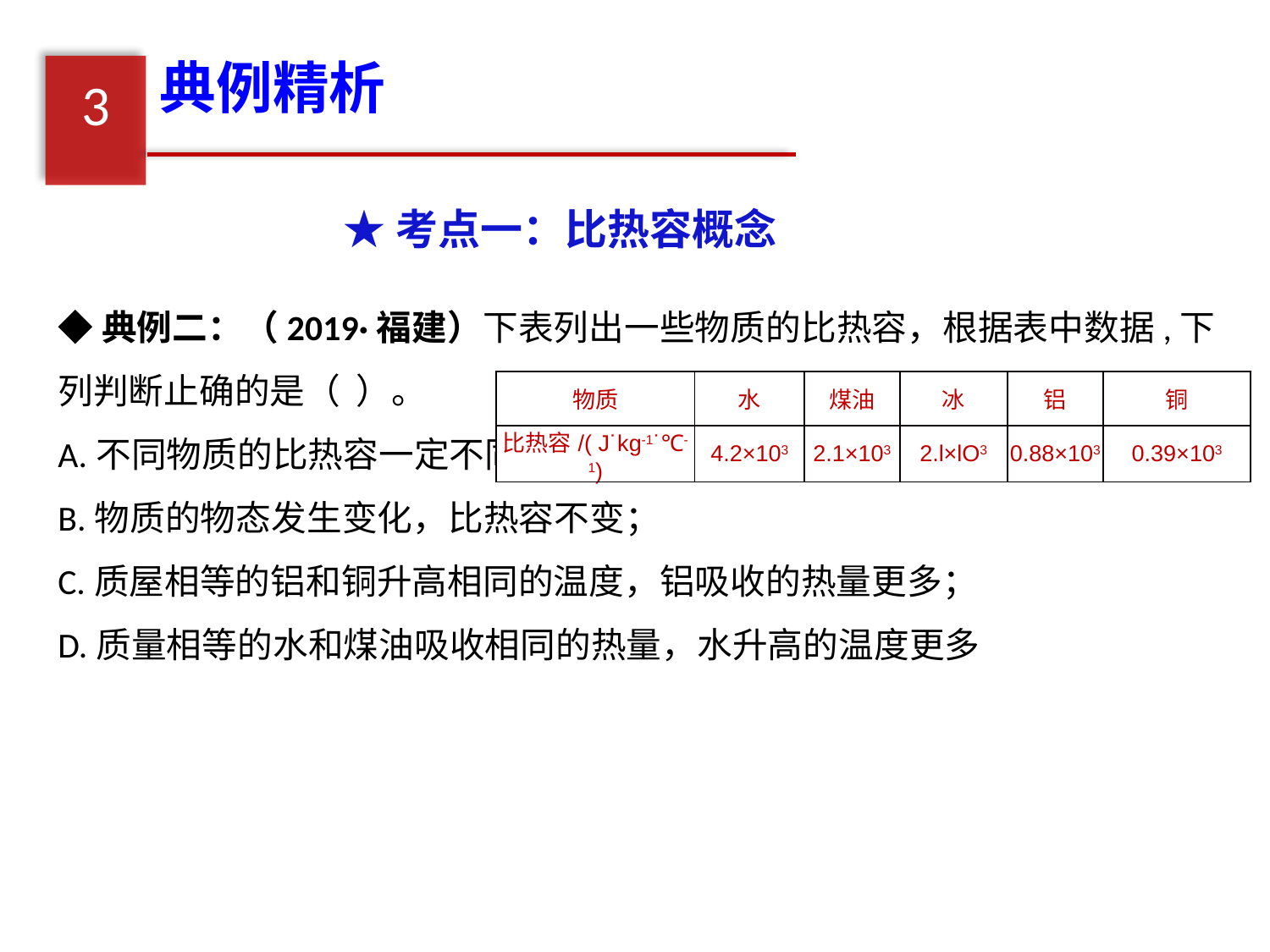

典例精析

3
★考点一：比热容概念
◆典例二：（2019·福建）下表列出一些物质的比热容，根据表中数据,下列判断止确的是（  ）。
A.不同物质的比热容一定不同；
B.物质的物态发生变化，比热容不变；
C.质屋相等的铝和铜升高相同的温度，铝吸收的热量更多；
D.质量相等的水和煤油吸收相同的热量，水升高的温度更多
| 物质 | 水 | 煤油 | 冰 | 铝 | 铜 |
| --- | --- | --- | --- | --- | --- |
| 比热容/( J˙kg-1˙℃-1) | 4.2×103 | 2.1×103 | 2.l×lO3 | 0.88×103 | 0.39×103 |